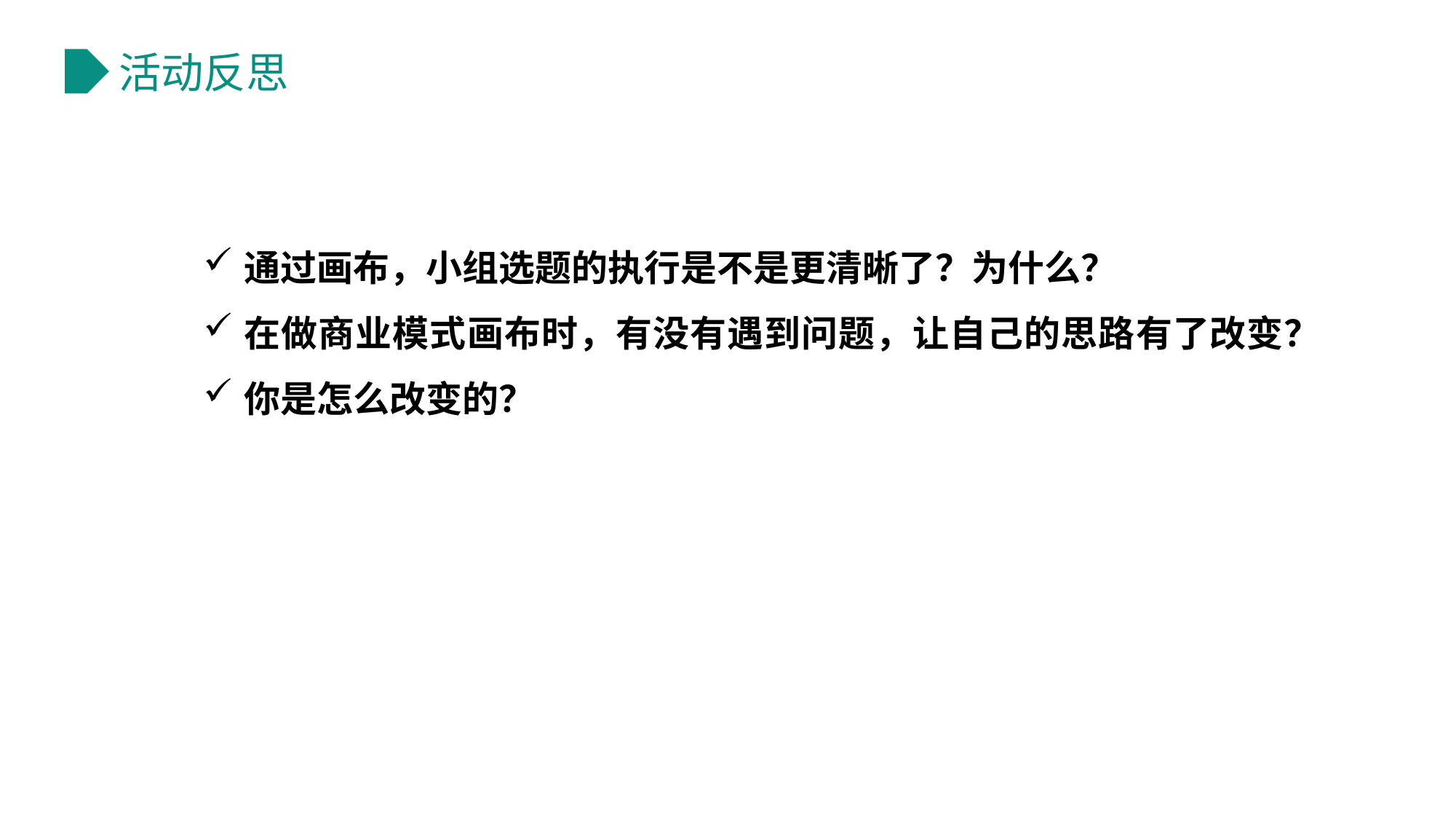

活动反思

通过画布，小组选题的执行是不是更清晰了？为什么？
在做商业模式画布时，有没有遇到问题，让自己的思路有了改变？
你是怎么改变的？